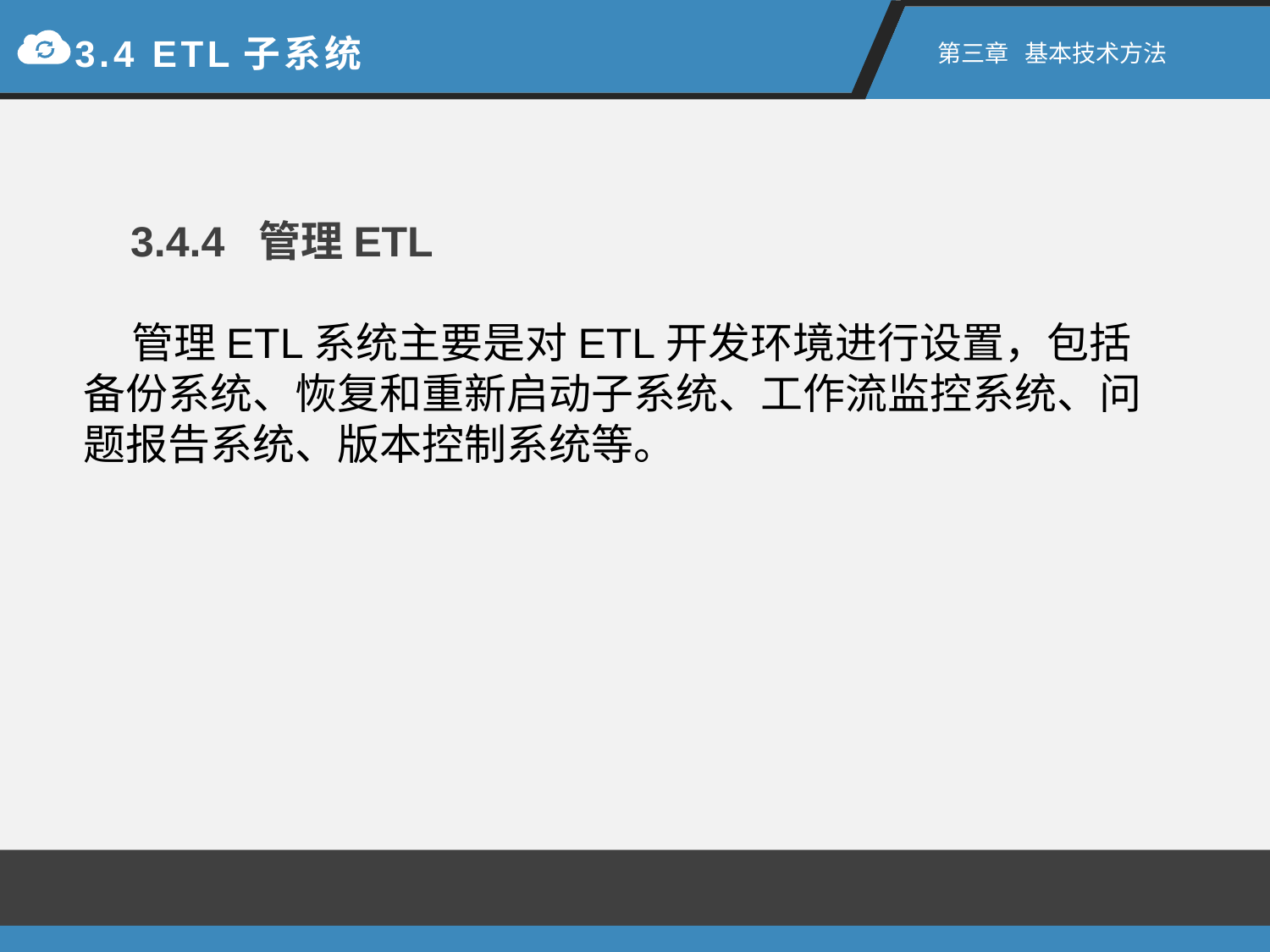

3.4 ETL子系统

第三章   基本技术方法

    3.4.4  管理ETL

    管理ETL系统主要是对ETL开发环境进行设置，包括备份系统、恢复和重新启动子系统、工作流监控系统、问题报告系统、版本控制系统等。